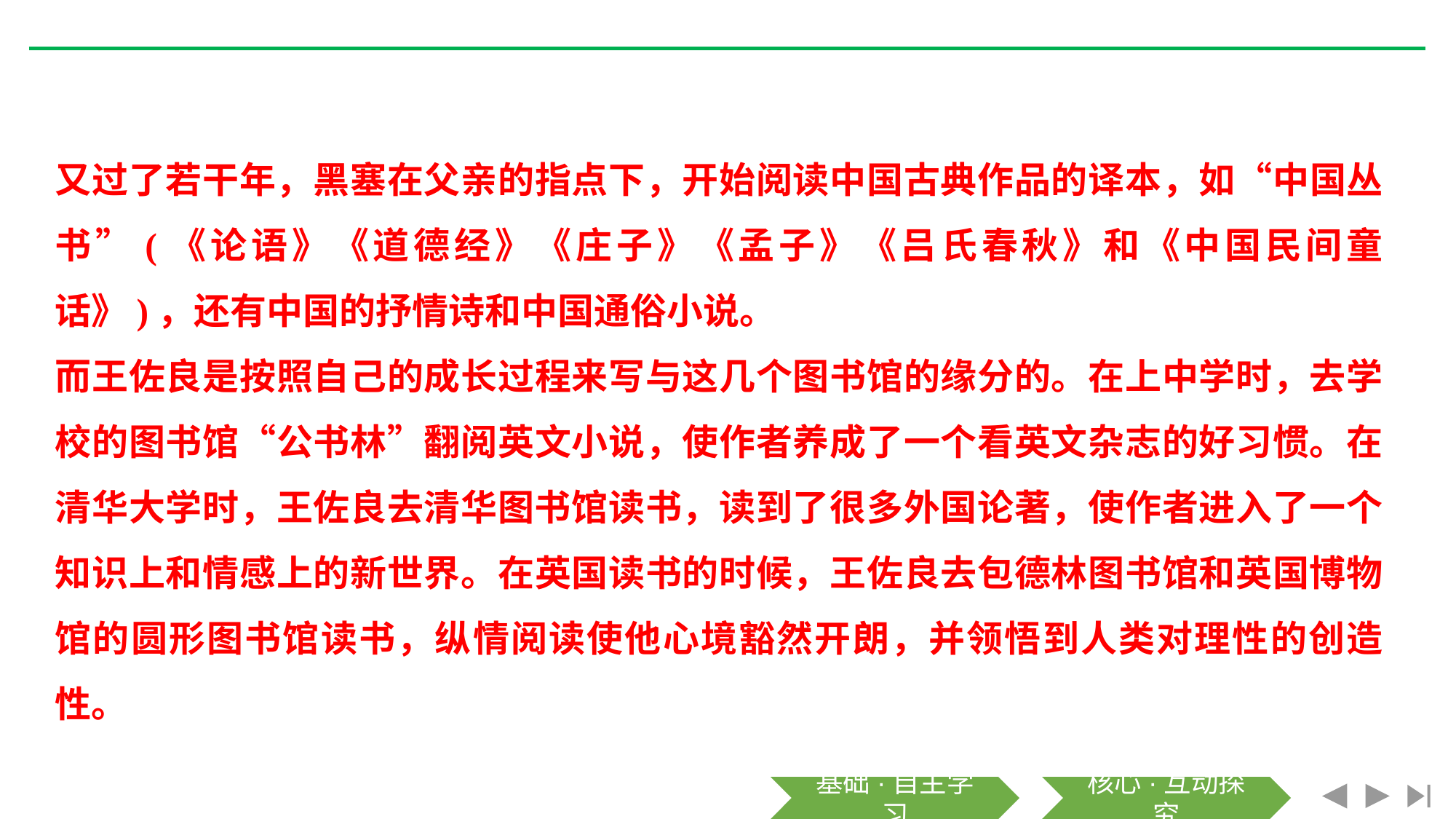

又过了若干年，黑塞在父亲的指点下，开始阅读中国古典作品的译本，如“中国丛书”(《论语》《道德经》《庄子》《孟子》《吕氏春秋》和《中国民间童话》)，还有中国的抒情诗和中国通俗小说。
而王佐良是按照自己的成长过程来写与这几个图书馆的缘分的。在上中学时，去学校的图书馆“公书林”翻阅英文小说，使作者养成了一个看英文杂志的好习惯。在清华大学时，王佐良去清华图书馆读书，读到了很多外国论著，使作者进入了一个知识上和情感上的新世界。在英国读书的时候，王佐良去包德林图书馆和英国博物馆的圆形图书馆读书，纵情阅读使他心境豁然开朗，并领悟到人类对理性的创造性。